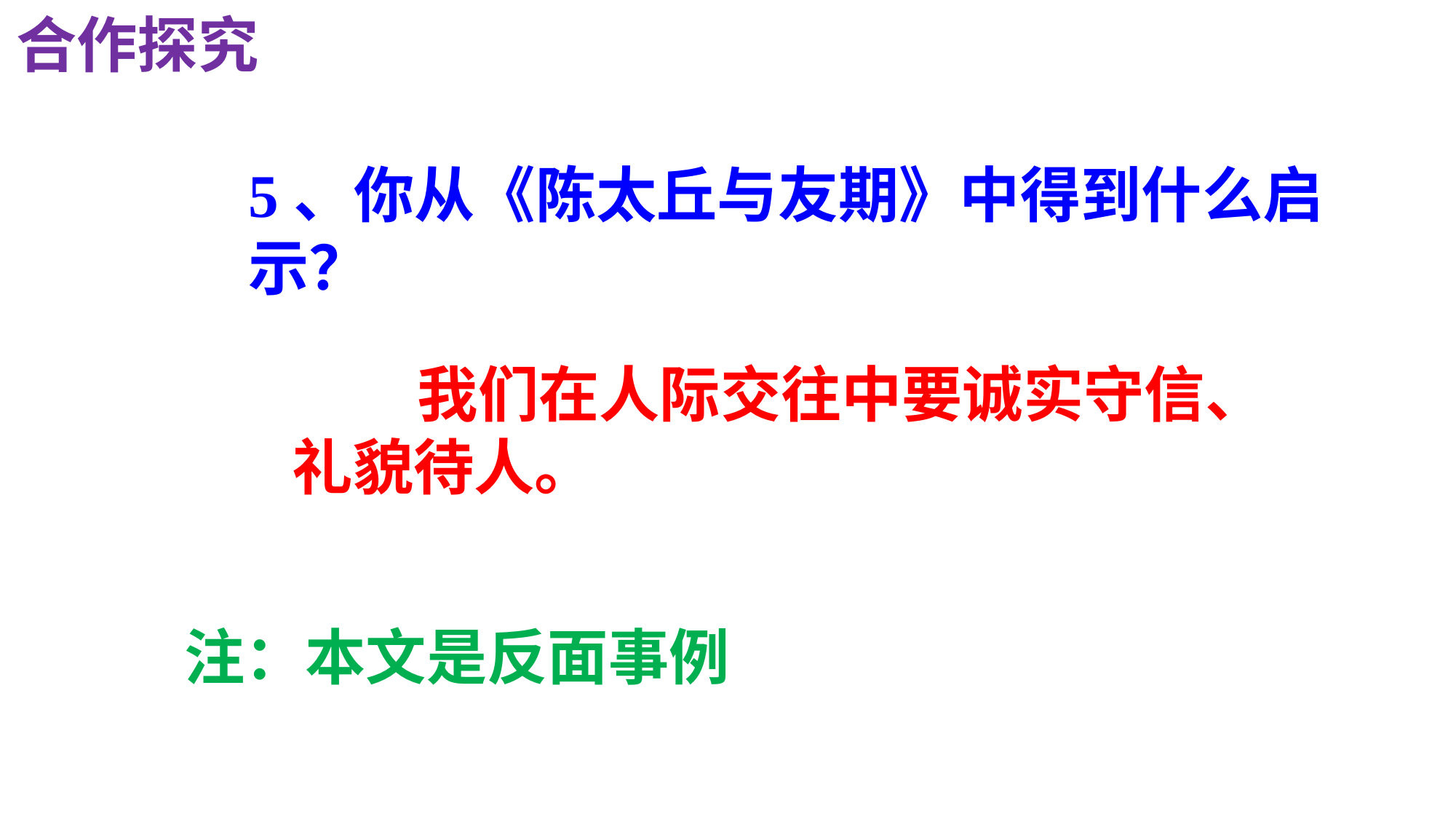

合作探究
5、你从《陈太丘与友期》中得到什么启示？
        我们在人际交往中要诚实守信、礼貌待人。
注：本文是反面事例例